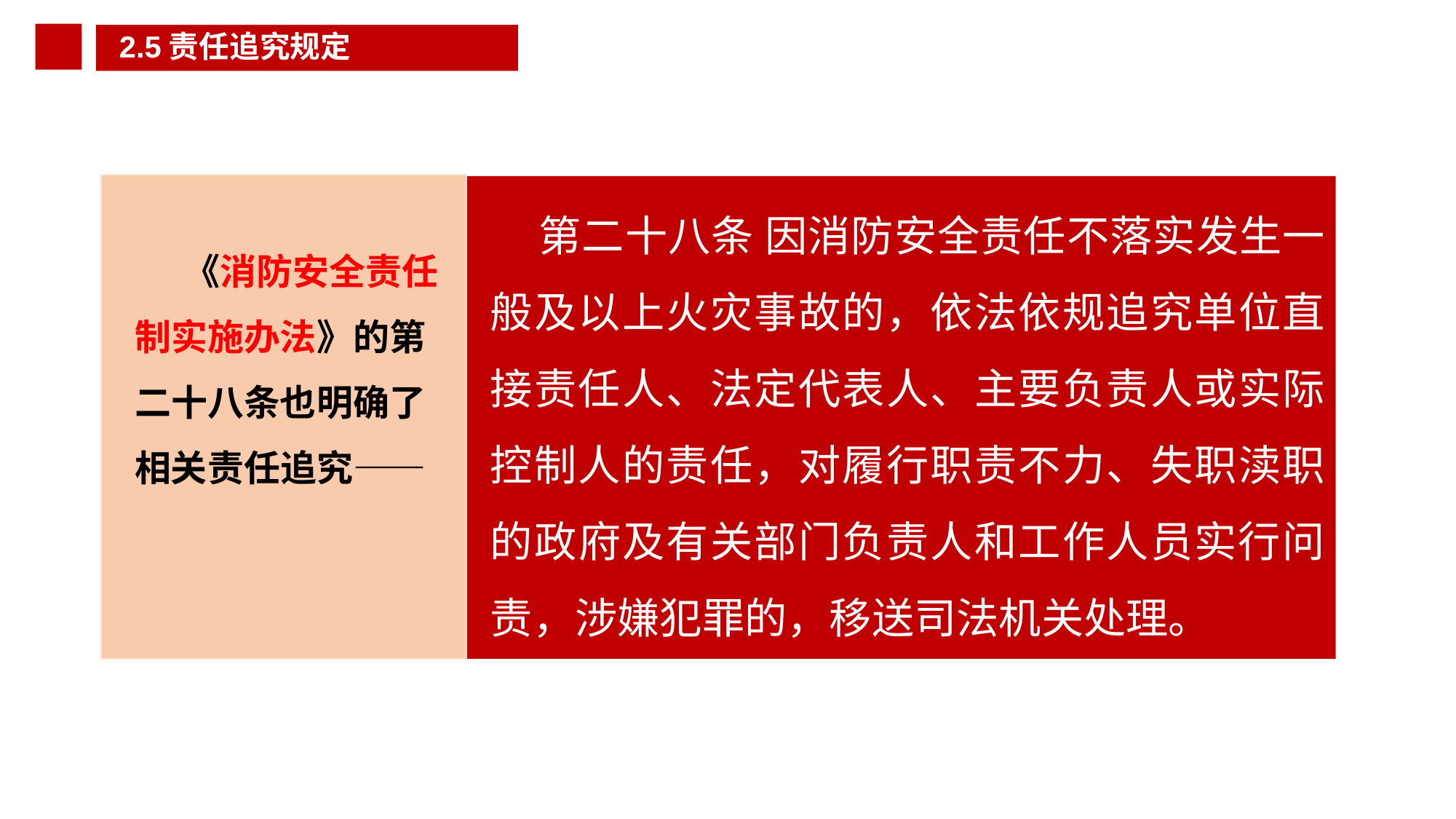

2.5责任追究规定

输入标题
第二十八条 因消防安全责任不落实发生一般及以上火灾事故的，依法依规追究单位直接责任人、法定代表人、主要负责人或实际控制人的责任，对履行职责不力、失职渎职的政府及有关部门负责人和工作人员实行问责，涉嫌犯罪的，移送司法机关处理。
《消防安全责任制实施办法》的第二十八条也明确了相关责任追究——